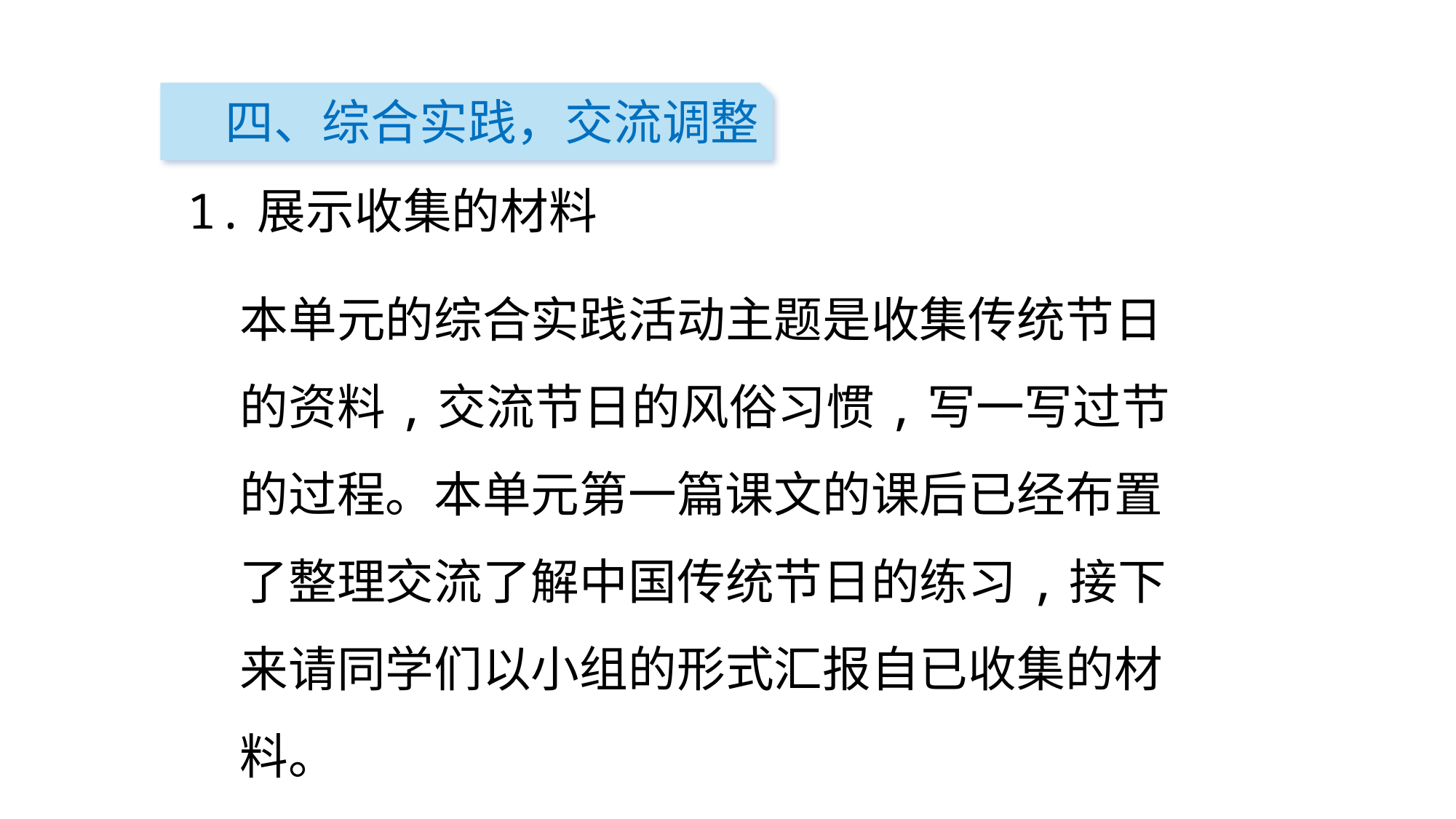

四、综合实践，交流调整
1.展示收集的材料
本单元的综合实践活动主题是收集传统节日的资料,交流节日的风俗习惯,写一写过节的过程。本单元第一篇课文的课后已经布置了整理交流了解中国传统节日的练习,接下来请同学们以小组的形式汇报自已收集的材料。